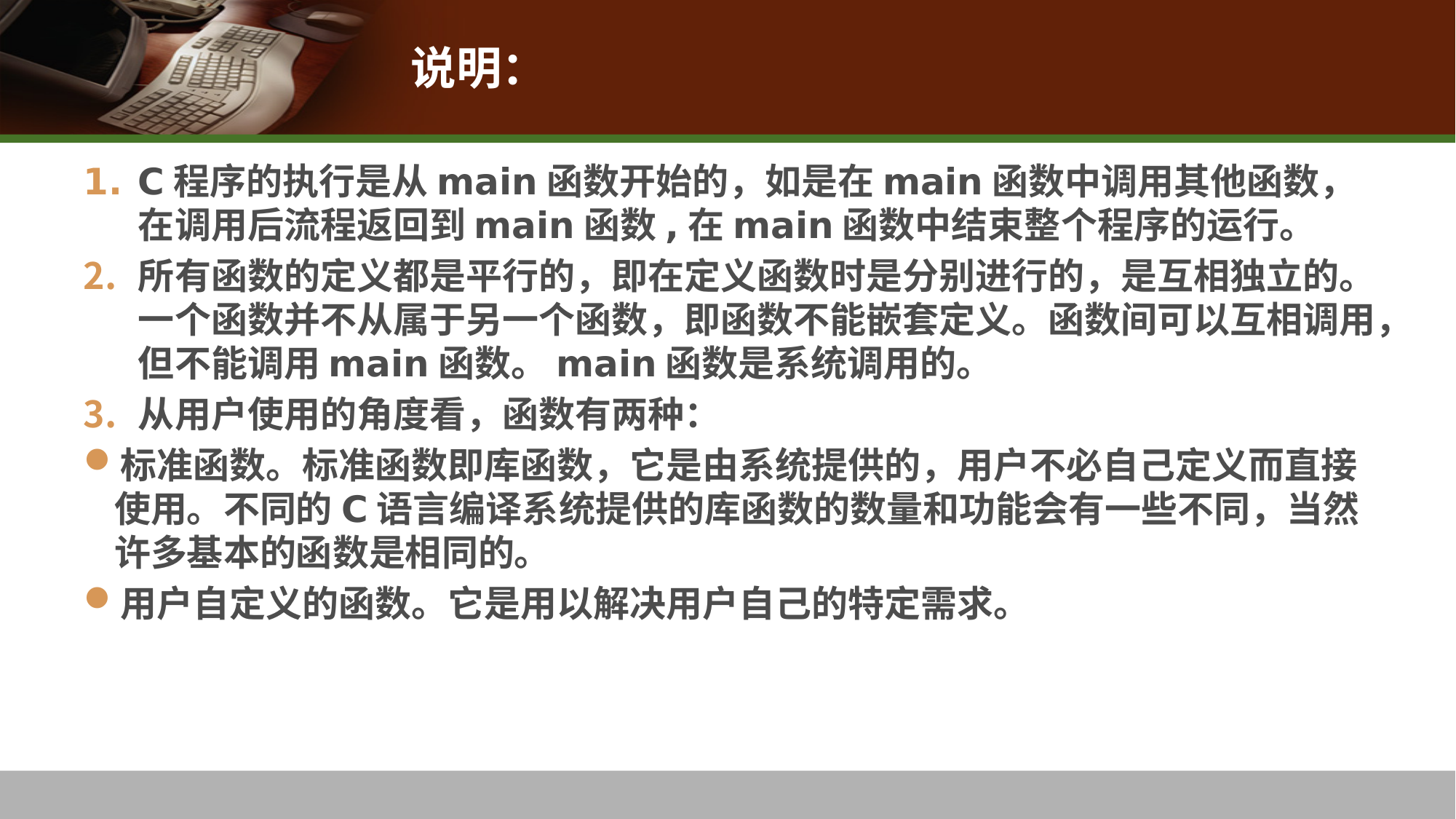

# 说明：
C程序的执行是从main函数开始的，如是在main函数中调用其他函数，在调用后流程返回到main函数,在main函数中结束整个程序的运行。
所有函数的定义都是平行的，即在定义函数时是分别进行的，是互相独立的。一个函数并不从属于另一个函数，即函数不能嵌套定义。函数间可以互相调用，但不能调用main函数。main函数是系统调用的。
从用户使用的角度看，函数有两种：
标准函数。标准函数即库函数，它是由系统提供的，用户不必自己定义而直接使用。不同的C语言编译系统提供的库函数的数量和功能会有一些不同，当然许多基本的函数是相同的。
用户自定义的函数。它是用以解决用户自己的特定需求。